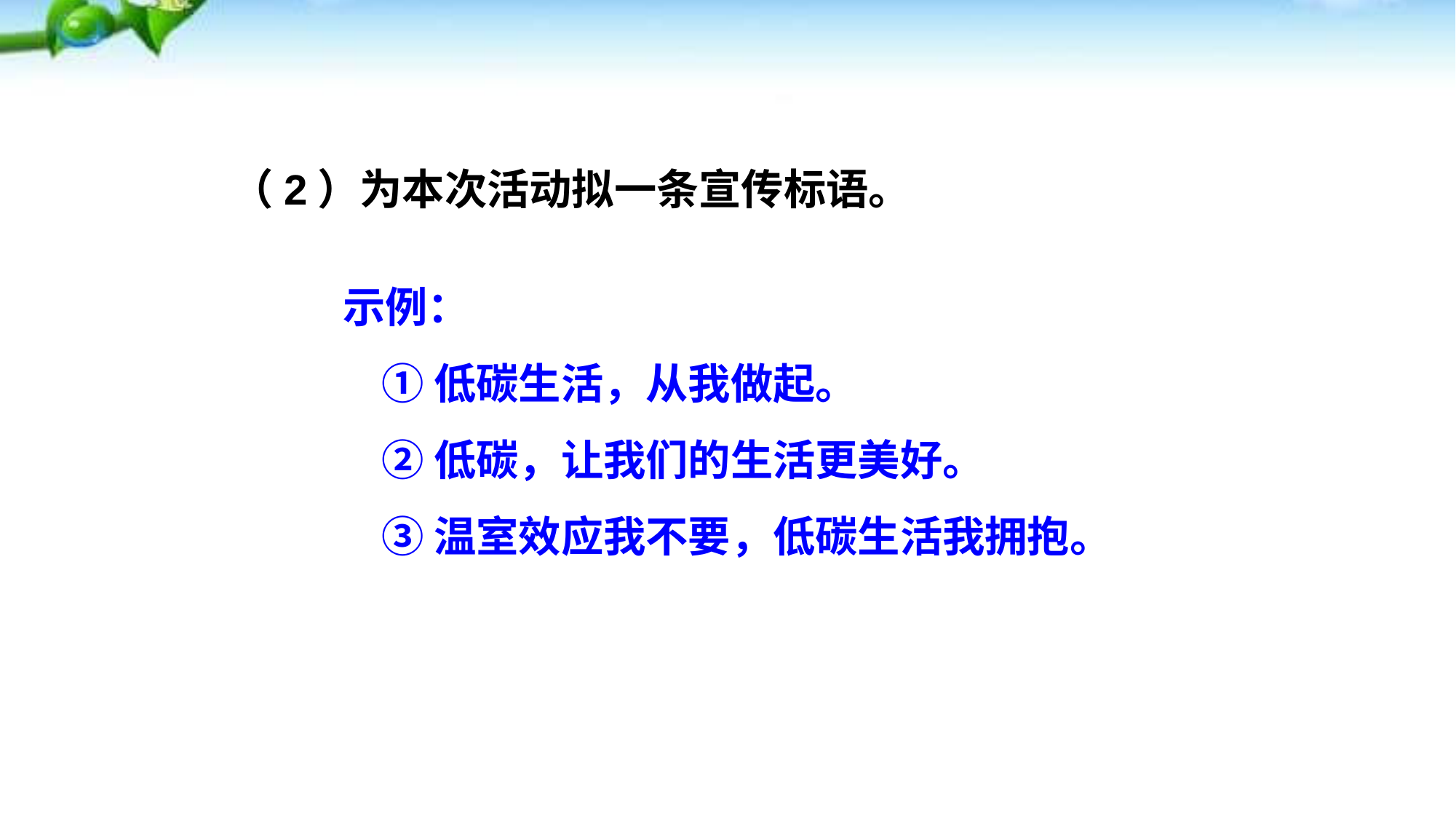

（2）为本次活动拟一条宣传标语。
示例：
    ①低碳生活，从我做起。
    ②低碳，让我们的生活更美好。
    ③温室效应我不要，低碳生活我拥抱。